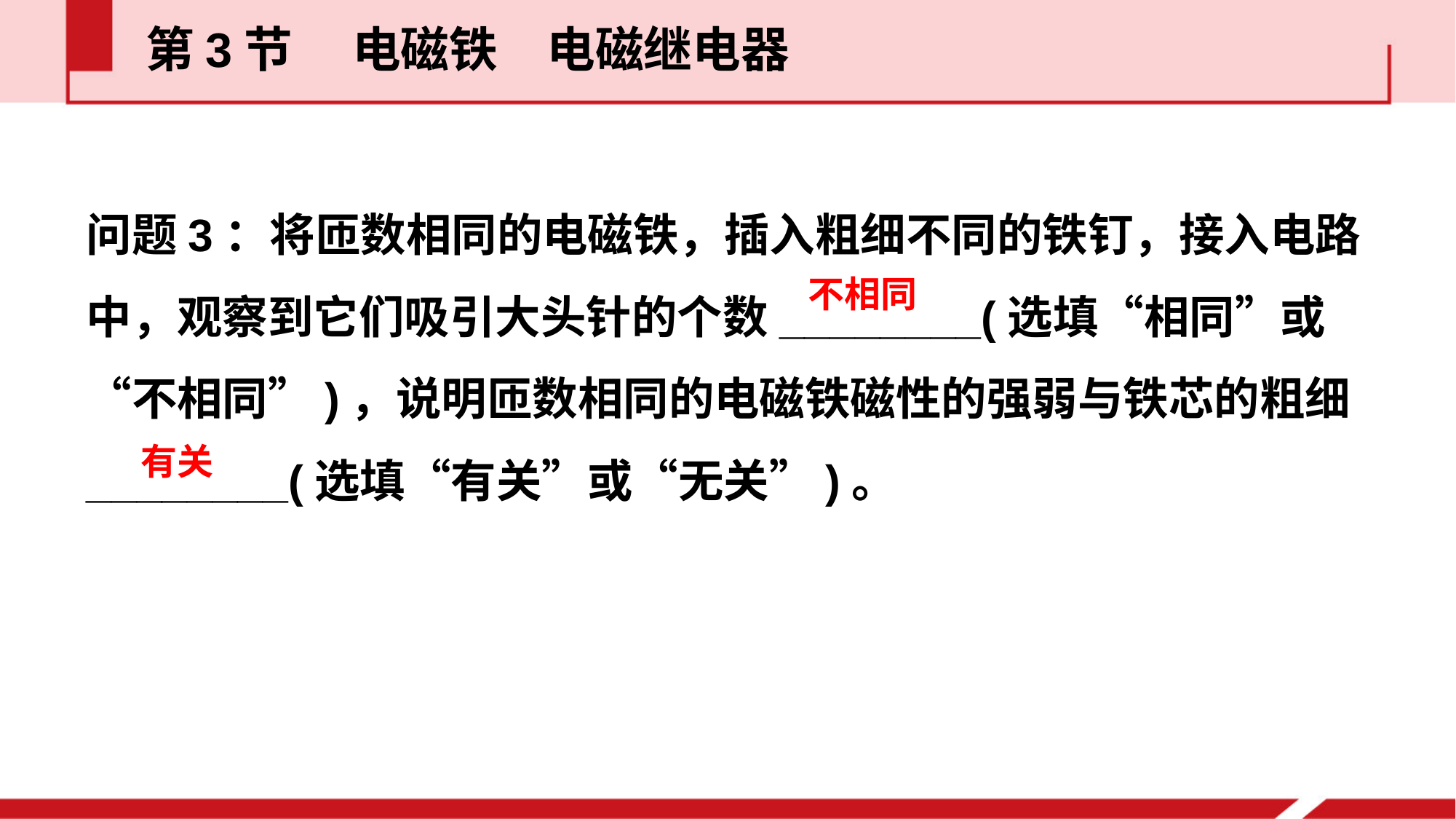

第3节  电磁铁　电磁继电器
问题3：将匝数相同的电磁铁，插入粗细不同的铁钉，接入电路中，观察到它们吸引大头针的个数________(选填“相同”或“不相同”)，说明匝数相同的电磁铁磁性的强弱与铁芯的粗细________(选填“有关”或“无关”)。
不相同
有关